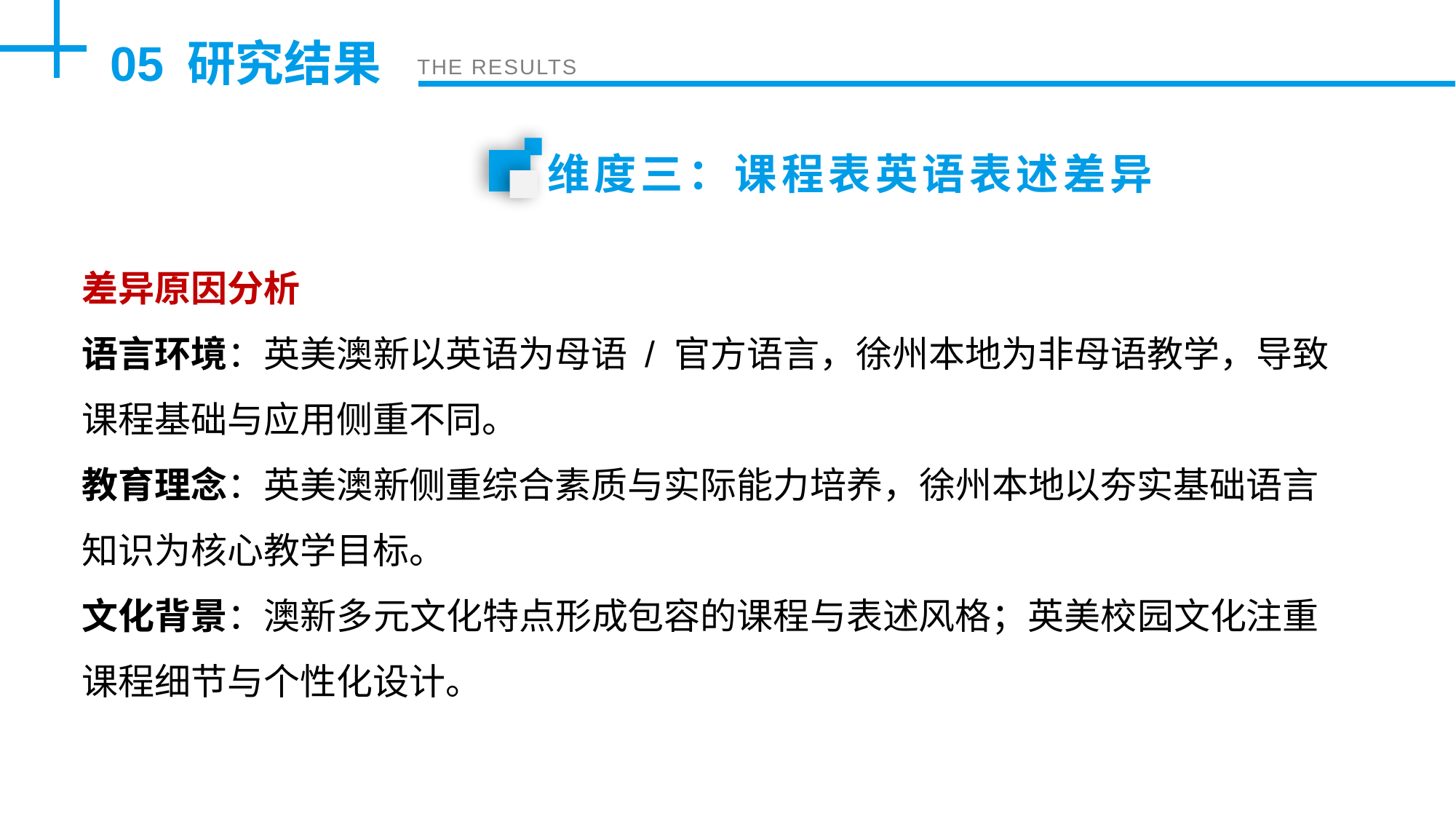

05
研究结果
THE RESULTS
维度三：课程表英语表述差异

差异原因分析
语言环境：英美澳新以英语为母语 / 官方语言，徐州本地为非母语教学，导致课程基础与应用侧重不同。
教育理念：英美澳新侧重综合素质与实际能力培养，徐州本地以夯实基础语言知识为核心教学目标。
文化背景：澳新多元文化特点形成包容的课程与表述风格；英美校园文化注重课程细节与个性化设计。